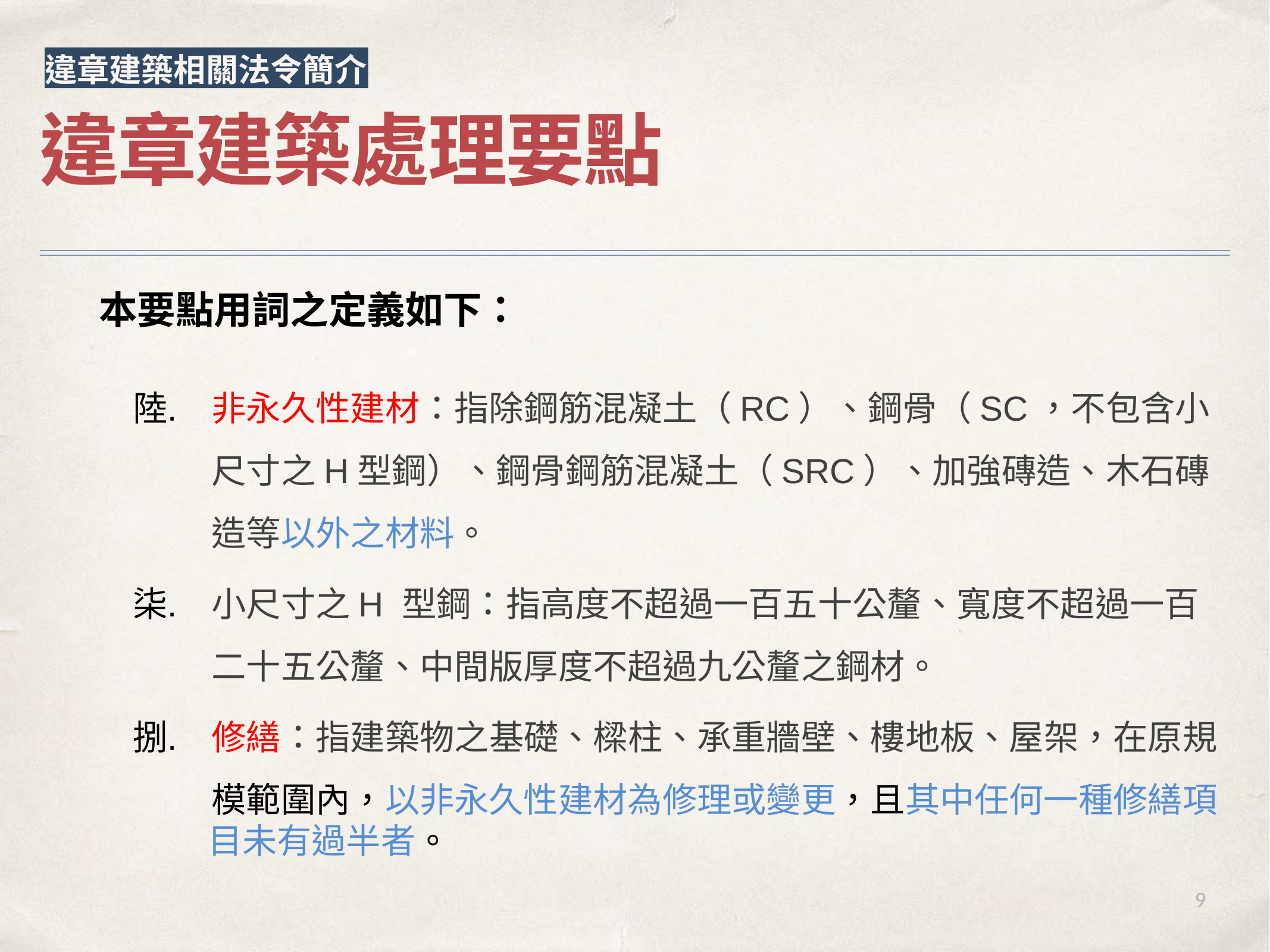

違章建築相關法令簡介
違章建築處理要點
本要點用詞之定義如下：

非永久性建材：指除鋼筋混凝土（RC）、鋼骨（SC，不包含小尺寸之H型鋼）、鋼骨鋼筋混凝土（SRC）、加強磚造、木石磚造等以外之材料。
小尺寸之H 型鋼：指高度不超過一百五十公釐、寬度不超過一百二十五公釐、中間版厚度不超過九公釐之鋼材。
修繕：指建築物之基礎、樑柱、承重牆壁、樓地板、屋架，在原規模範圍內，以非永久性建材為修理或變更，且其中任何一種修繕項
　　　   目未有過半者。

9